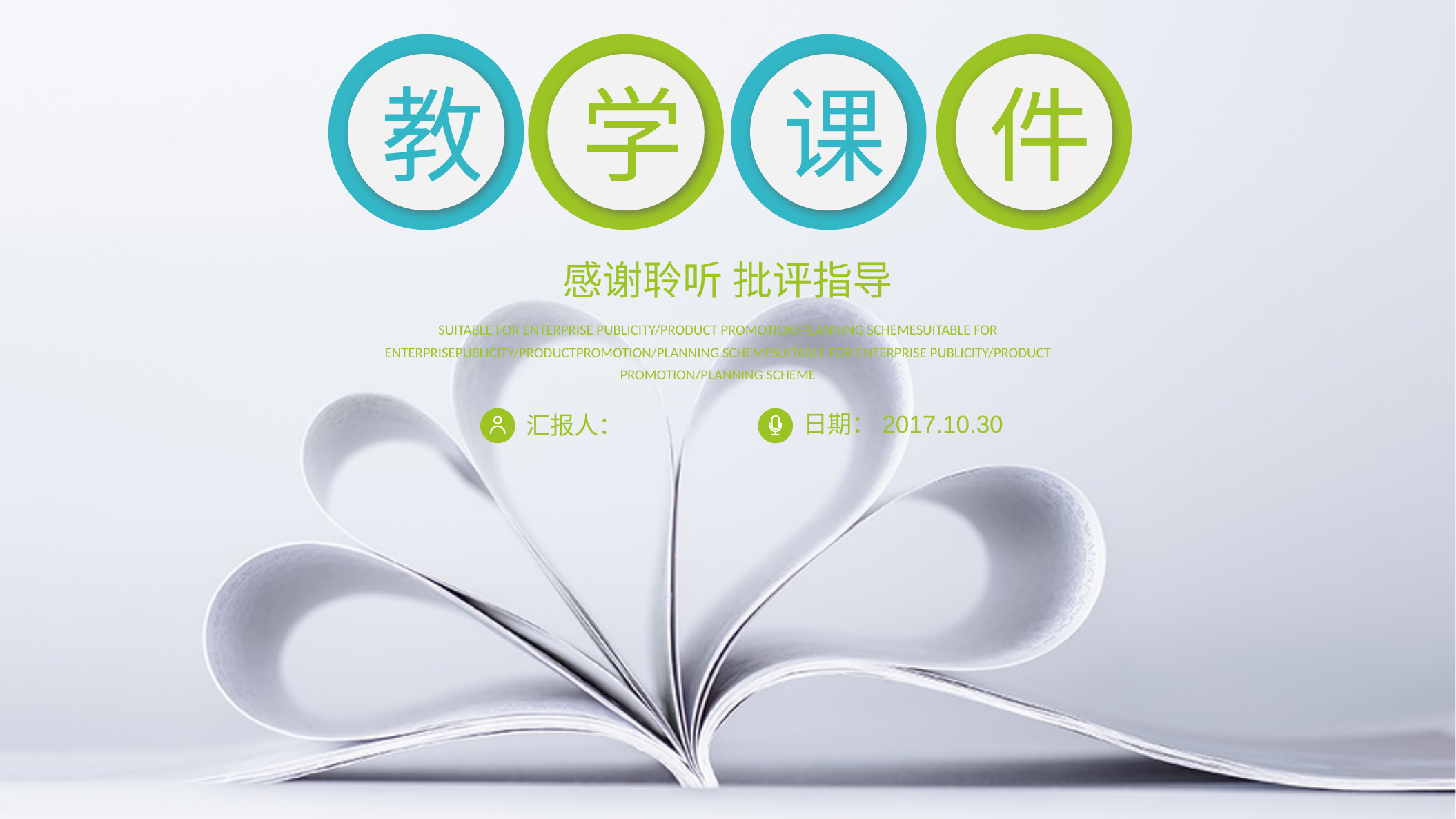

教

学

课

件
感谢聆听 批评指导
Suitable for enterprise publicity/product promotion/planning schemeSuitable for enterprisepublicity/productpromotion/planning schemeSuitable for enterprise publicity/product promotion/planning scheme
日期：2017.10.30
汇报人：